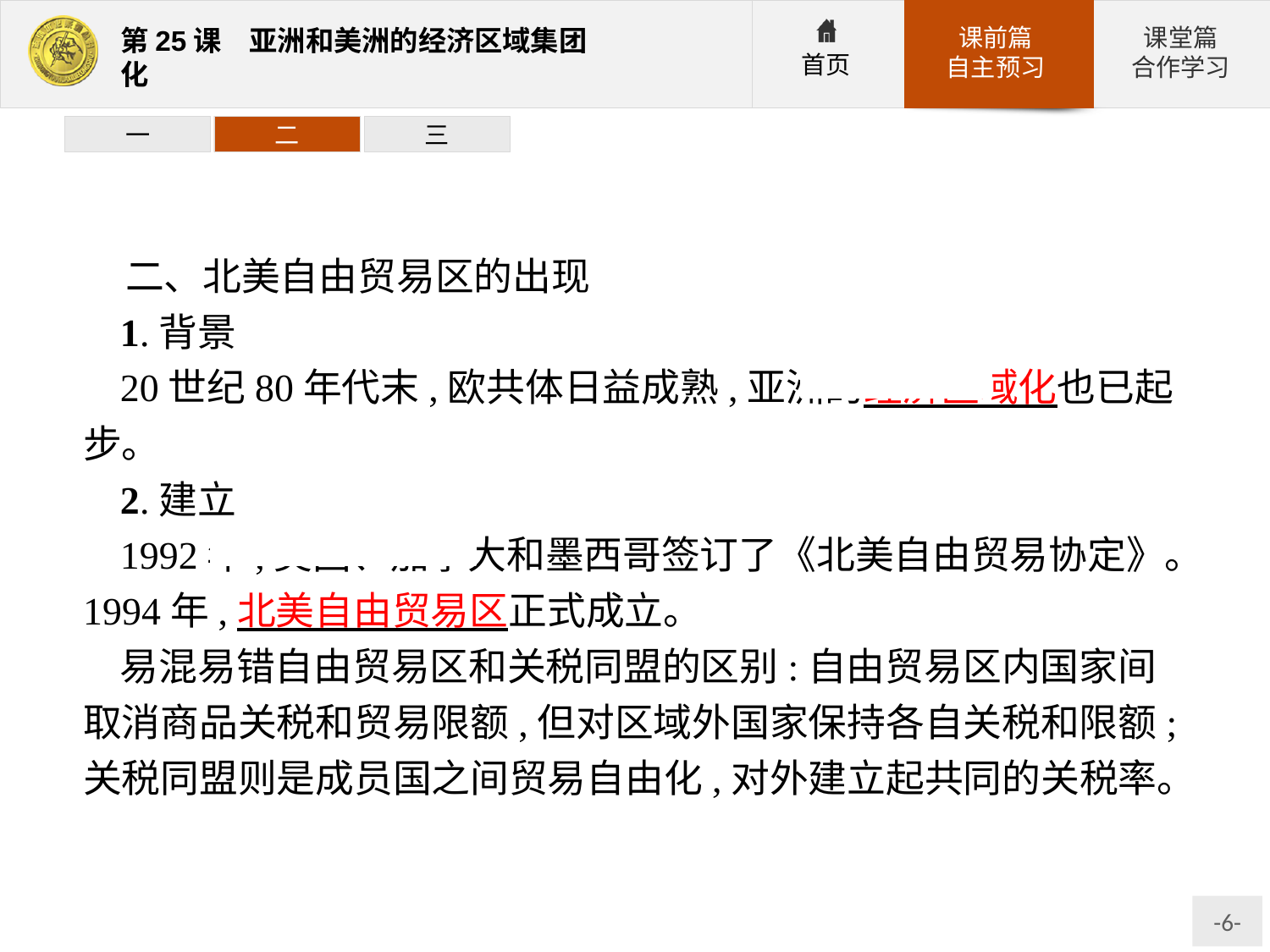

一
二
三
二、北美自由贸易区的出现
1.背景
20世纪80年代末,欧共体日益成熟,亚洲的经济区域化也已起步。
2.建立
1992年,美国、加拿大和墨西哥签订了《北美自由贸易协定》。1994年,北美自由贸易区正式成立。
易混易错自由贸易区和关税同盟的区别:自由贸易区内国家间取消商品关税和贸易限额,但对区域外国家保持各自关税和限额;关税同盟则是成员国之间贸易自由化,对外建立起共同的关税率。